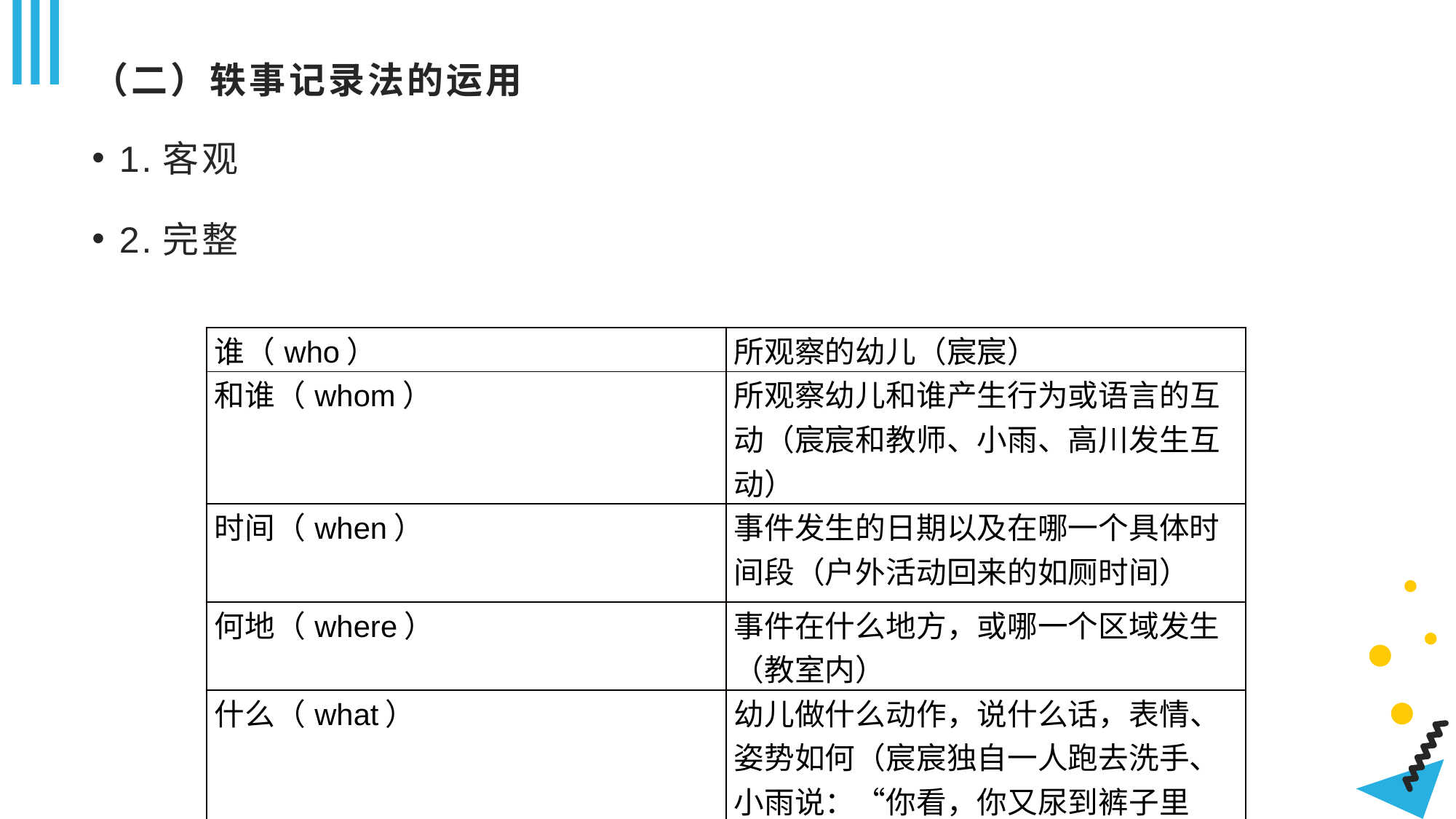

# （二）轶事记录法的运用
1.客观
2.完整

| 谁（who） | 所观察的幼儿（宸宸） |
| --- | --- |
| 和谁（whom） | 所观察幼儿和谁产生行为或语言的互动（宸宸和教师、小雨、高川发生互动） |
| 时间（when） | 事件发生的日期以及在哪一个具体时间段（户外活动回来的如厕时间） |
| 何地（where） | 事件在什么地方，或哪一个区域发生（教室内） |
| 什么（what） | 幼儿做什么动作，说什么话，表情、姿势如何（宸宸独自一人跑去洗手、小雨说：“你看，你又尿到裤子里了。” |